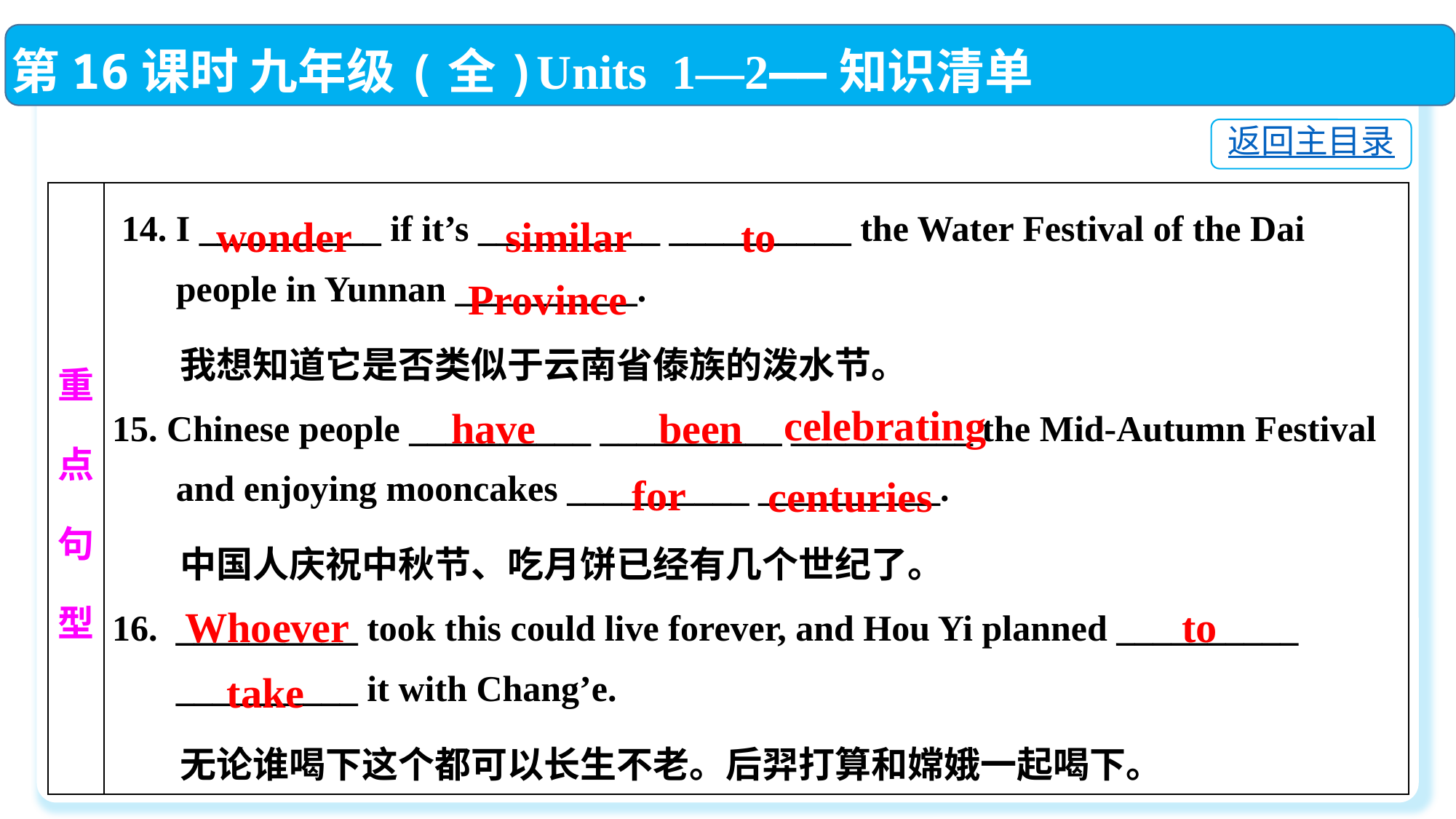

第16课时 九年级(全)Units  1—2——知识清单

返回主目录
| 重点 句型 | 14. I \_\_\_\_\_\_\_\_\_\_ if it’s \_\_\_\_\_\_\_\_\_\_ \_\_\_\_\_\_\_\_\_\_ the Water Festival of the Dai people in Yunnan \_\_\_\_\_\_\_\_\_\_. 我想知道它是否类似于云南省傣族的泼水节。 15. Chinese people \_\_\_\_\_\_\_\_\_\_ \_\_\_\_\_\_\_\_\_\_ \_\_\_\_\_\_\_\_\_\_ the Mid-Autumn Festival and enjoying mooncakes \_\_\_\_\_\_\_\_\_\_ \_\_\_\_\_\_\_\_\_\_. 中国人庆祝中秋节、吃月饼已经有几个世纪了。 16. \_\_\_\_\_\_\_\_\_\_ took this could live forever, and Hou Yi planned \_\_\_\_\_\_\_\_\_\_ \_\_\_\_\_\_\_\_\_\_ it with Chang’e. 无论谁喝下这个都可以长生不老。后羿打算和嫦娥一起喝下。 |
| --- | --- |
wonder
similar
to
Province
celebrating
have
been
for
centuries
Whoever
to
take